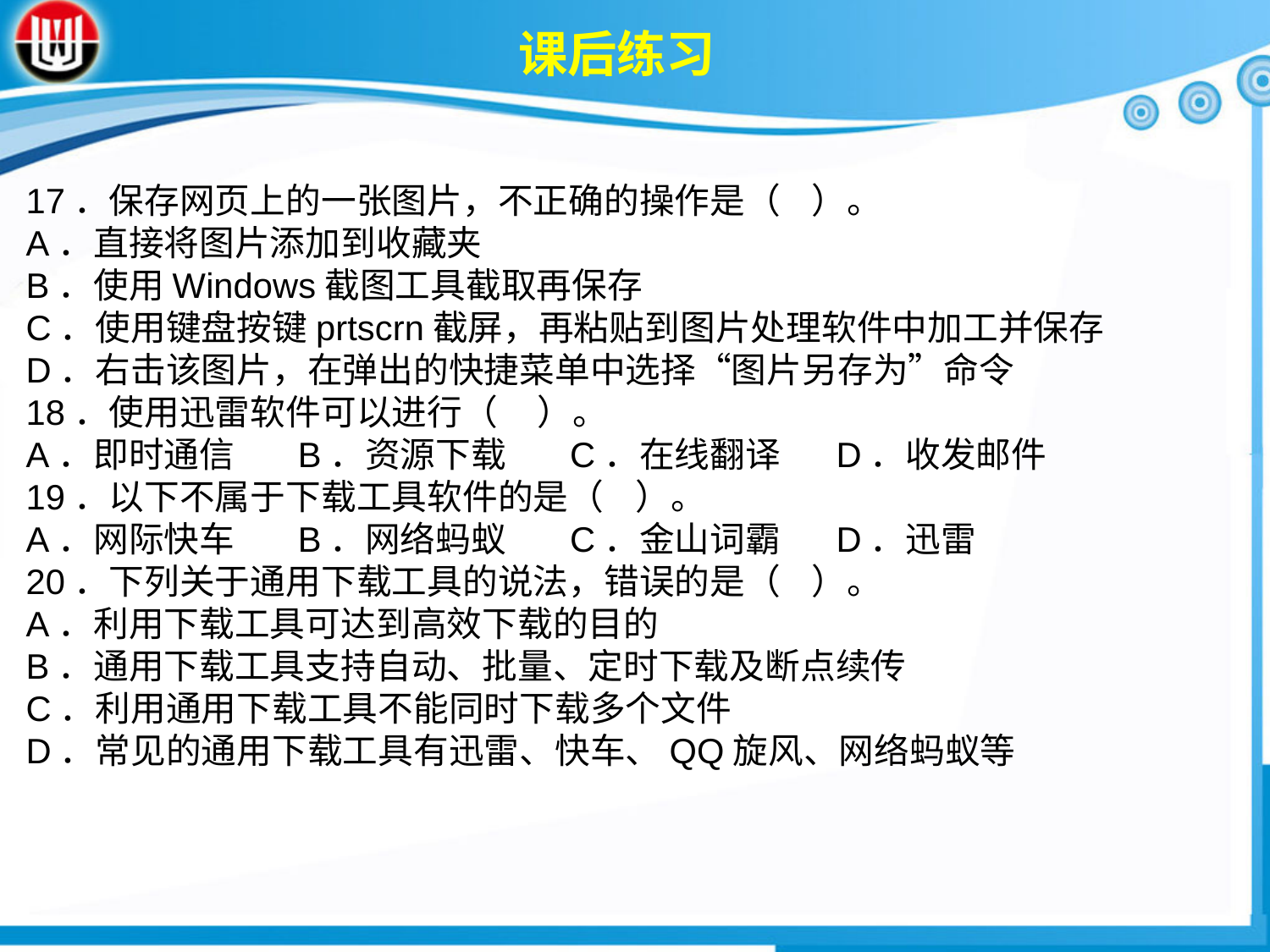

课后练习
17．保存网页上的一张图片，不正确的操作是（    ）。A．直接将图片添加到收藏夹B．使用Windows截图工具截取再保存C．使用键盘按键prtscrn截屏，再粘贴到图片处理软件中加工并保存D．右击该图片，在弹出的快捷菜单中选择“图片另存为”命令18．使用迅雷软件可以进行（     ）。A．即时通信       B．资源下载       C．在线翻译      D．收发邮件19．以下不属于下载工具软件的是（    ）。A．网际快车       B．网络蚂蚁       C．金山词霸      D．迅雷20．下列关于通用下载工具的说法，错误的是（    ）。A．利用下载工具可达到高效下载的目的B．通用下载工具支持自动、批量、定时下载及断点续传C．利用通用下载工具不能同时下载多个文件D．常见的通用下载工具有迅雷、快车、QQ旋风、网络蚂蚁等